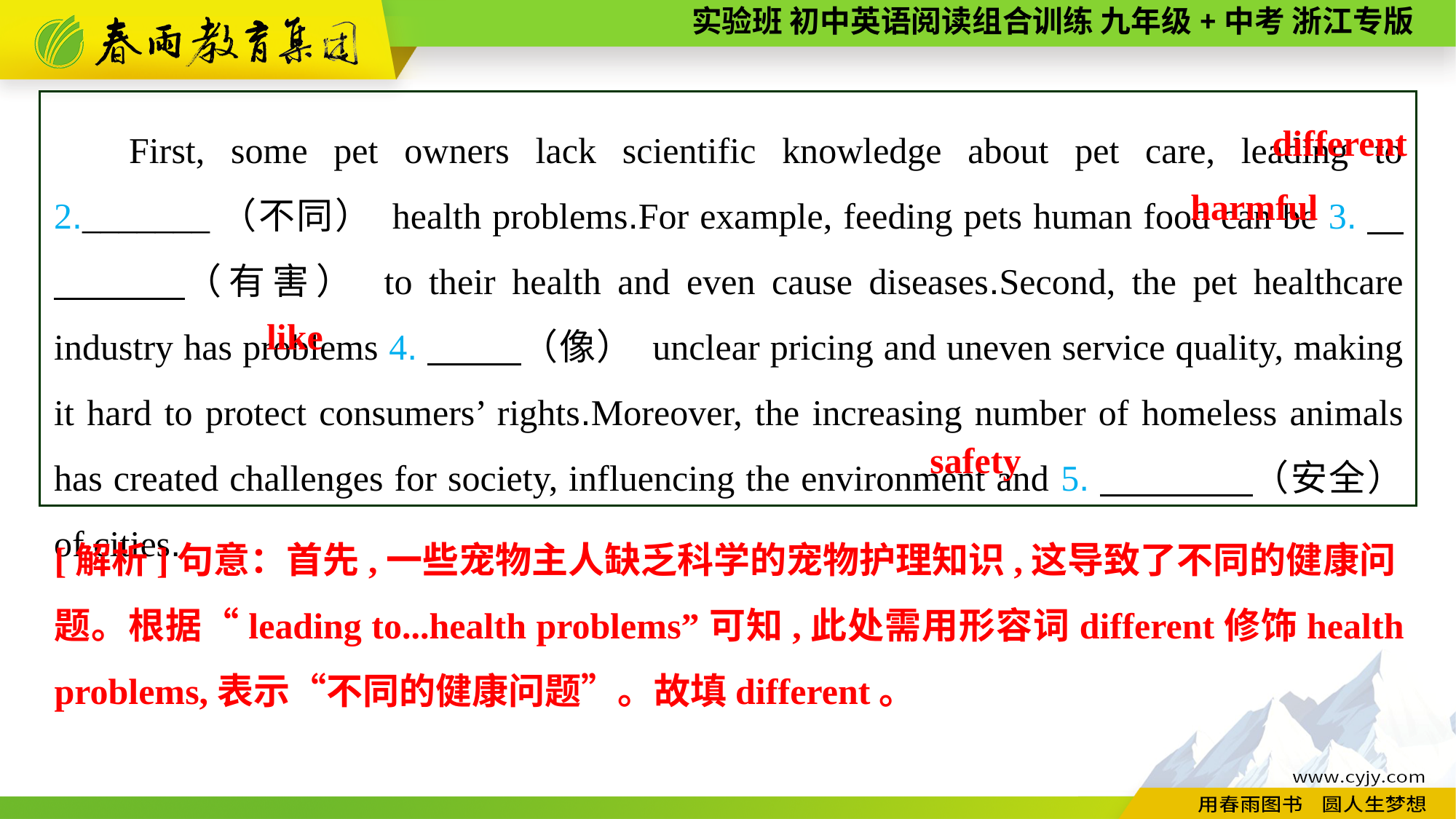

First, some pet owners lack scientific knowledge about pet care, leading to 2._______（不同） health problems.For example, feeding pets human food can be 3.　　　　（有害） to their health and even cause diseases.Second, the pet healthcare industry has problems 4.　  　（像） unclear pricing and uneven service quality, making it hard to protect consumers’ rights.Moreover, the increasing number of homeless animals has created challenges for society, influencing the environment and 5.　　　　（安全） of cities.
different
harmful
like
safety
[解析]句意：首先,一些宠物主人缺乏科学的宠物护理知识,这导致了不同的健康问
题。根据“leading to...health problems”可知,此处需用形容词different修饰health problems,表示“不同的健康问题”。故填different。